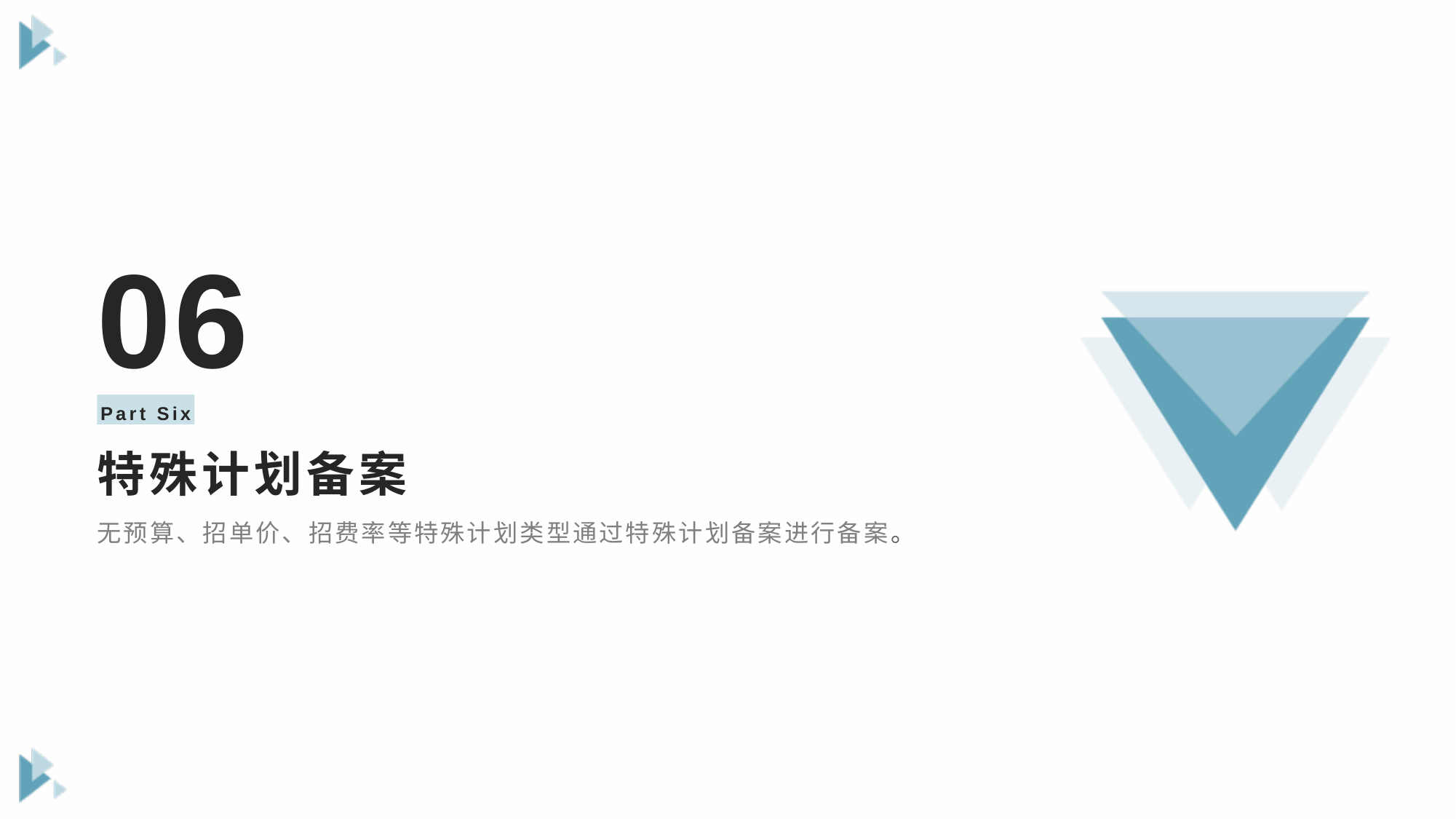

06
Part Six
特殊计划备案
无预算、招单价、招费率等特殊计划类型通过特殊计划备案进行备案。